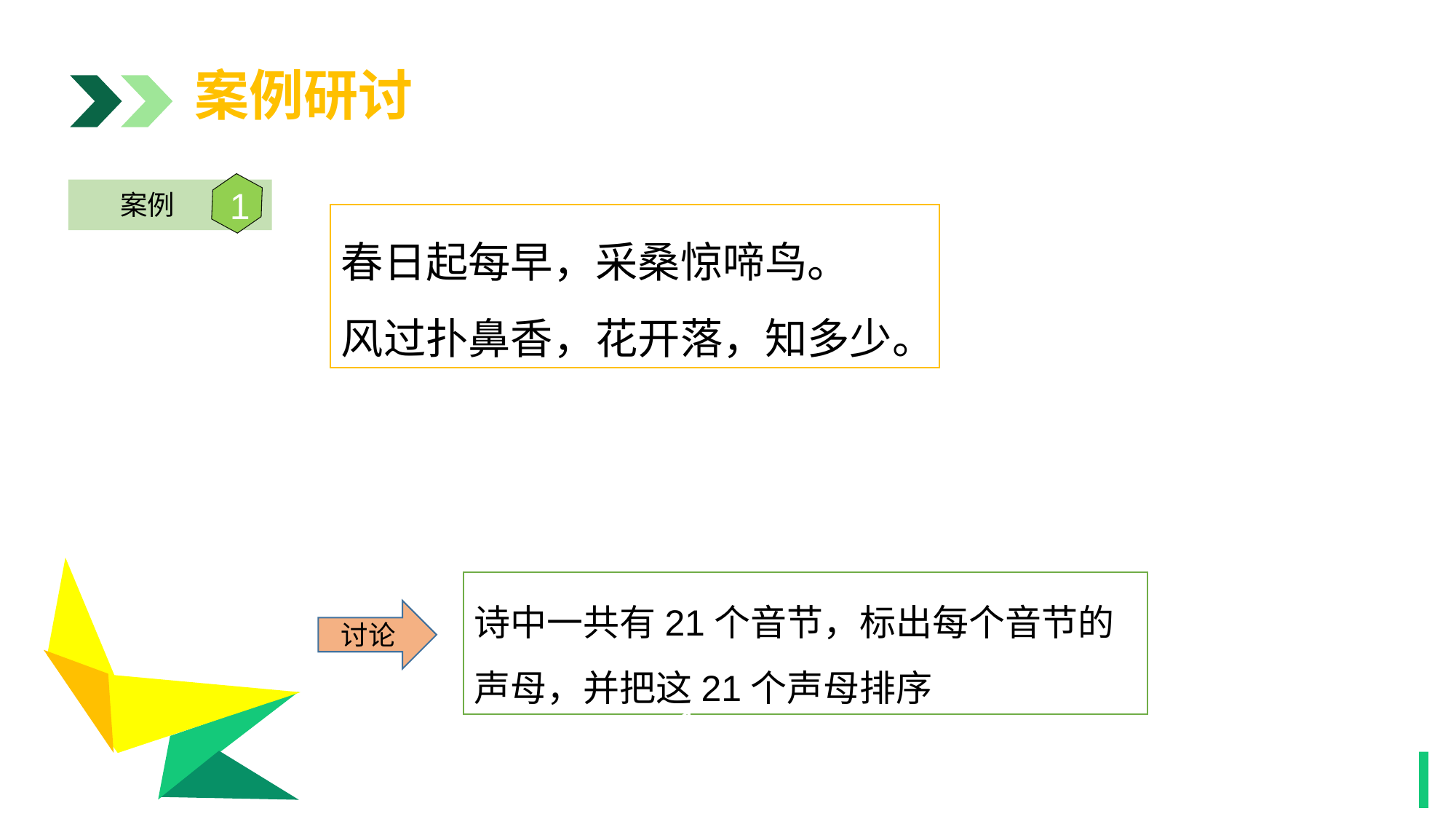

案例研讨

1

案例
春日起每早，采桑惊啼鸟。
风过扑鼻香，花开落，知多少。
1

诗中一共有21个音节，标出每个音节的声母，并把这21个声母排序

讨论
1
3